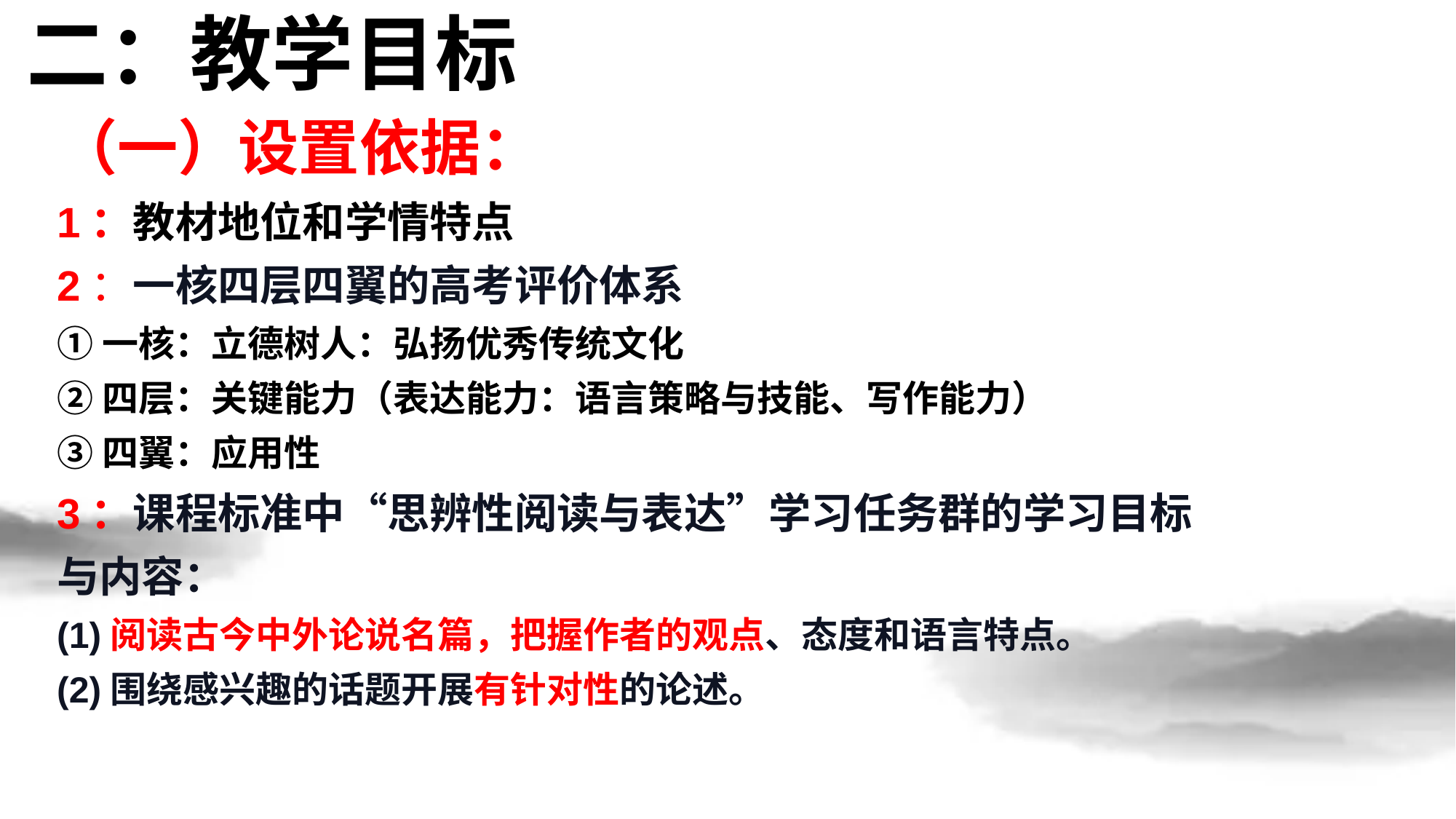

二：教学目标

#
（一）设置依据：
1：教材地位和学情特点
2：一核四层四翼的高考评价体系
①一核：立德树人：弘扬优秀传统文化
②四层：关键能力（表达能力：语言策略与技能、写作能力）
③四翼：应用性
3：课程标准中“思辨性阅读与表达”学习任务群的学习目标与内容：
(1)阅读古今中外论说名篇，把握作者的观点、态度和语言特点。
(2)围绕感兴趣的话题开展有针对性的论述。